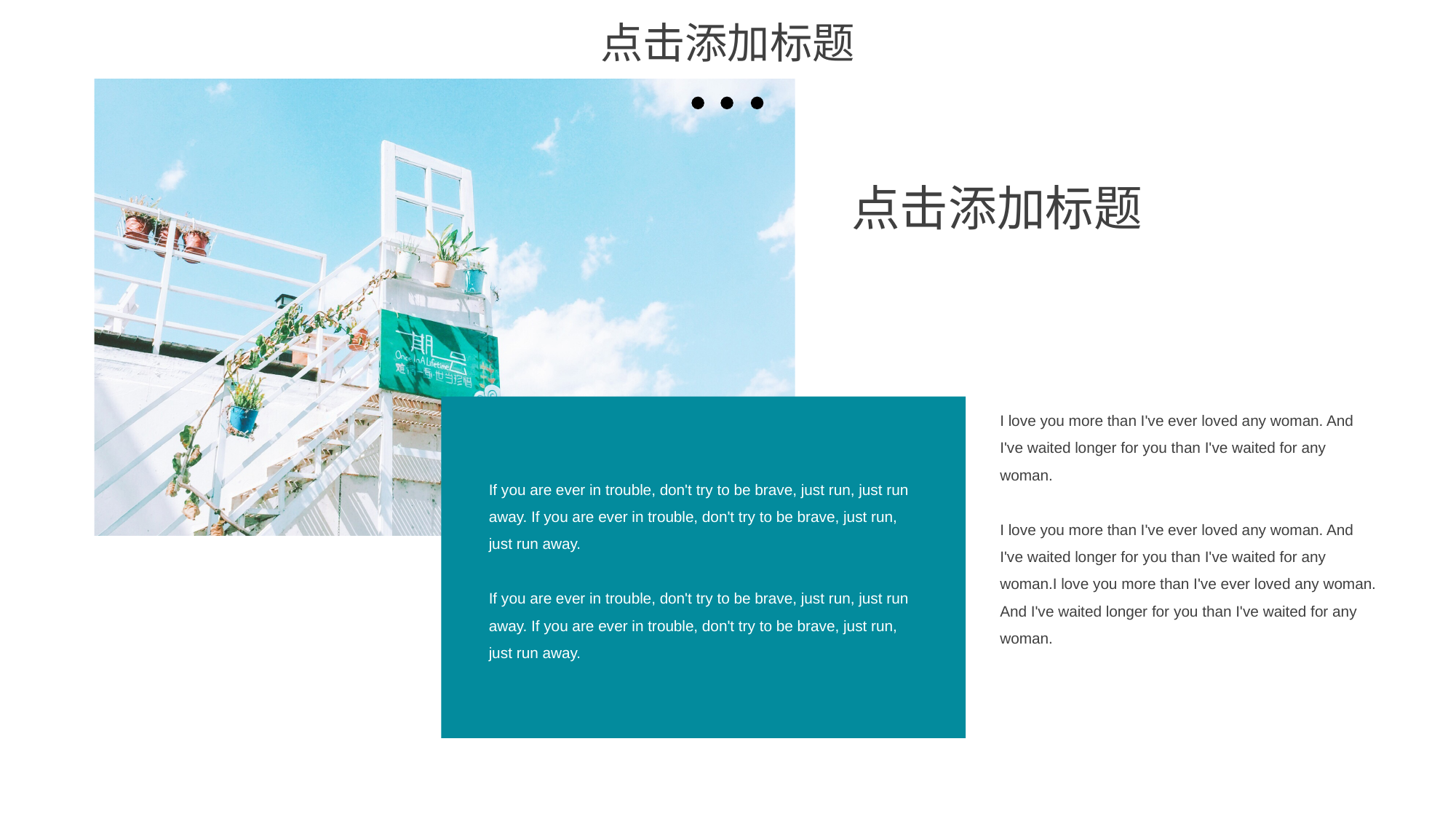

点击添加标题

点击添加标题

I love you more than I've ever loved any woman. And I've waited longer for you than I've waited for any woman.

I love you more than I've ever loved any woman. And I've waited longer for you than I've waited for any woman.I love you more than I've ever loved any woman. And I've waited longer for you than I've waited for any woman.
If you are ever in trouble, don't try to be brave, just run, just run away. If you are ever in trouble, don't try to be brave, just run, just run away.

If you are ever in trouble, don't try to be brave, just run, just run away. If you are ever in trouble, don't try to be brave, just run, just run away.